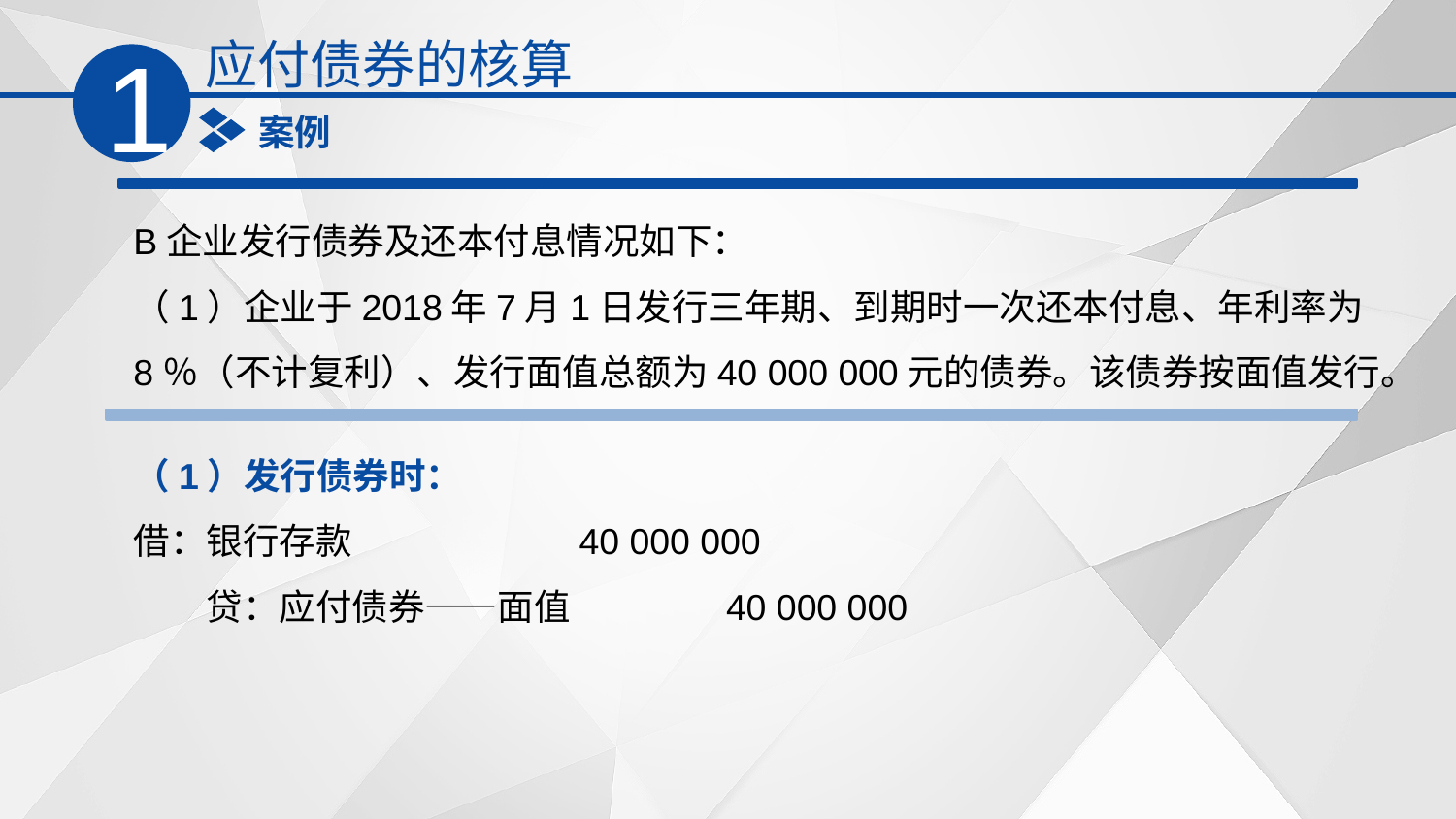

应付债券的核算
1

案例

B企业发行债券及还本付息情况如下：
（1）企业于2018年7月1日发行三年期、到期时一次还本付息、年利率为8％（不计复利）、发行面值总额为40 000 000元的债券。该债券按面值发行。

（1）发行债券时：
借：银行存款　　　　　　40 000 000
　　贷：应付债券——面值　　         40 000 000